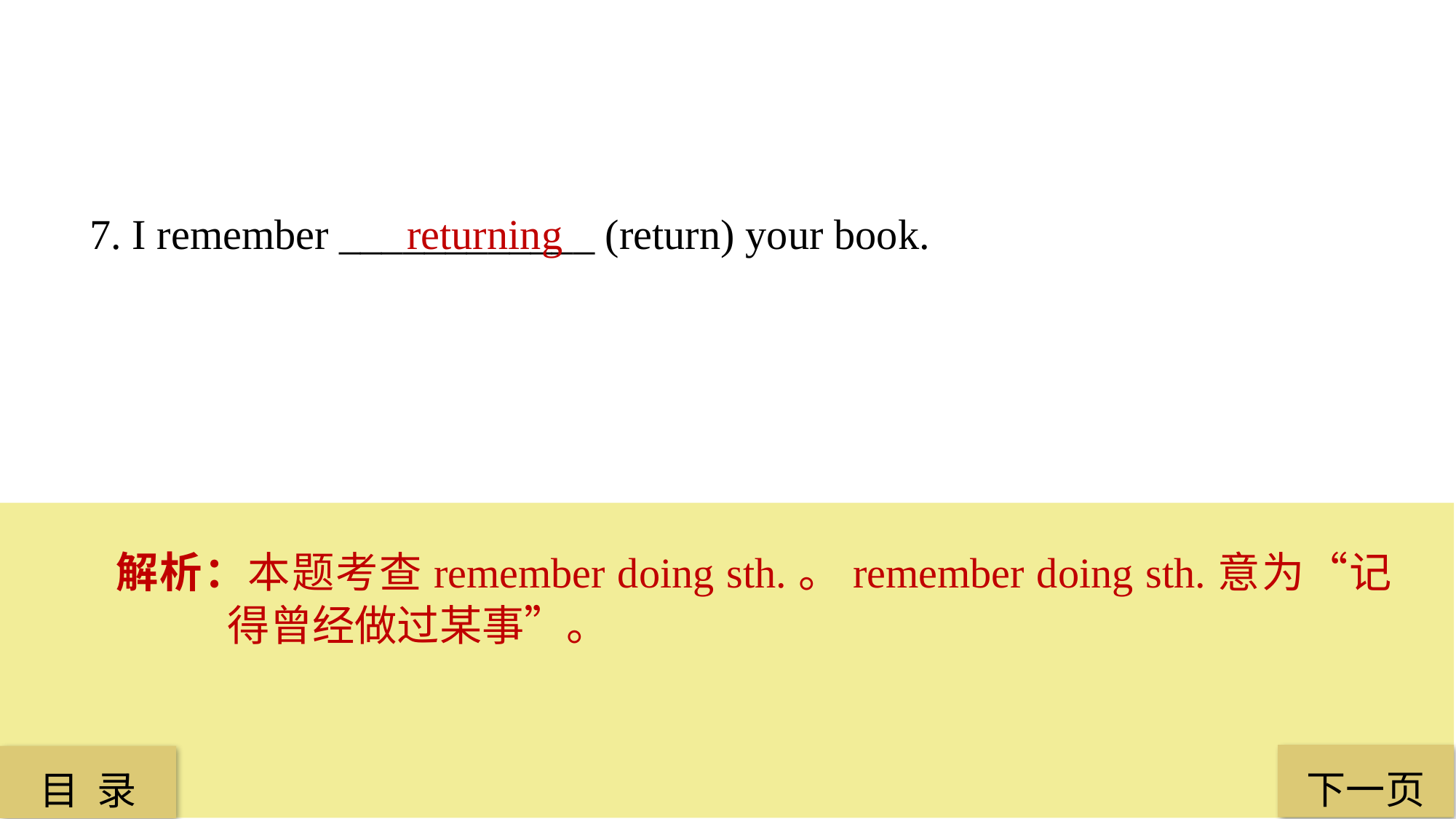

7. I remember ____________ (return) your book.
 returning
解析：本题考查remember doing sth.。remember doing sth.意为“记得曾经做过某事”。